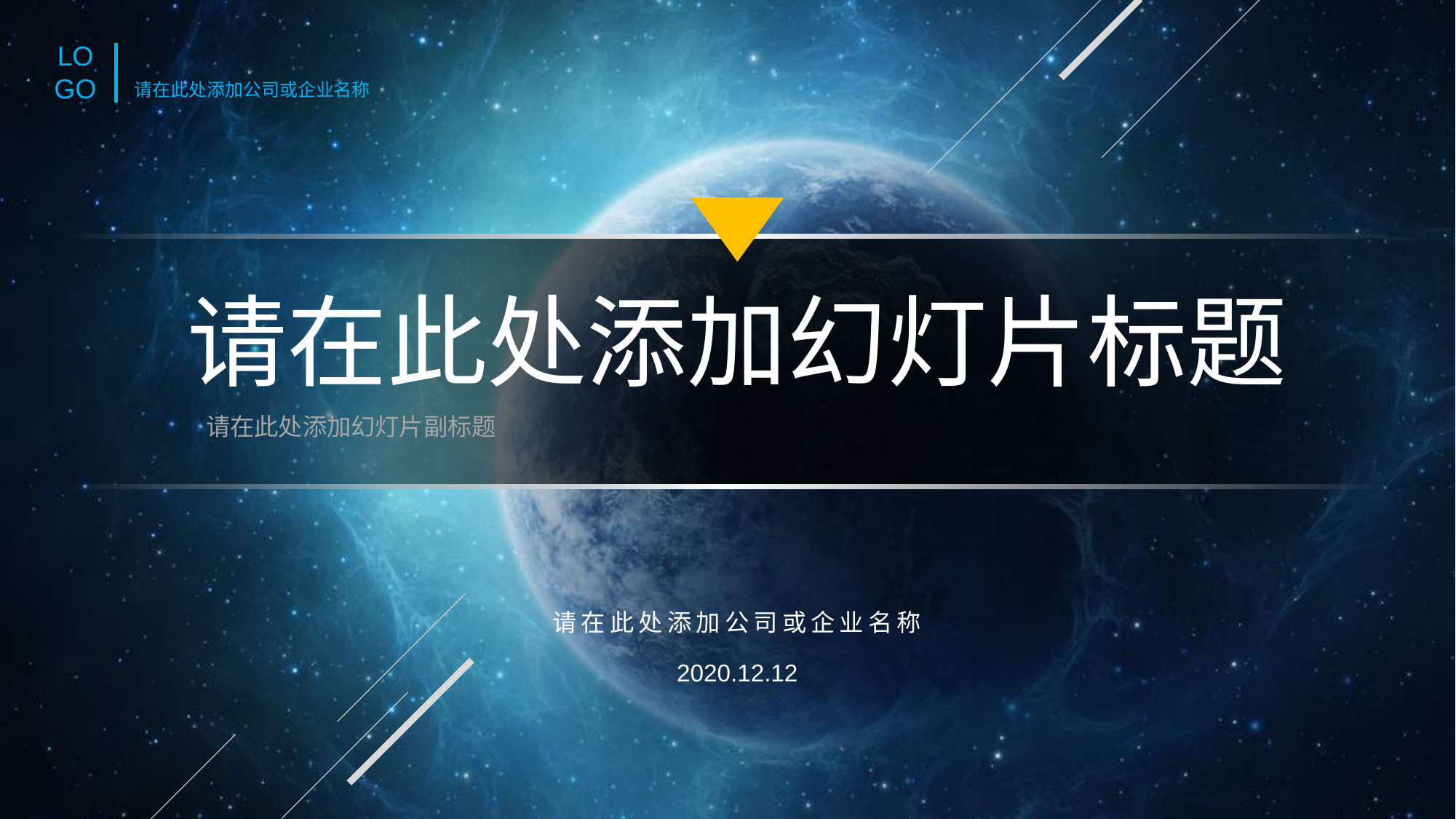

LO
GO
请在此处添加公司或企业名称

请在此处添加幻灯片标题
请在此处添加幻灯片副标题

请在此处添加公司或企业名称
2020.12.12